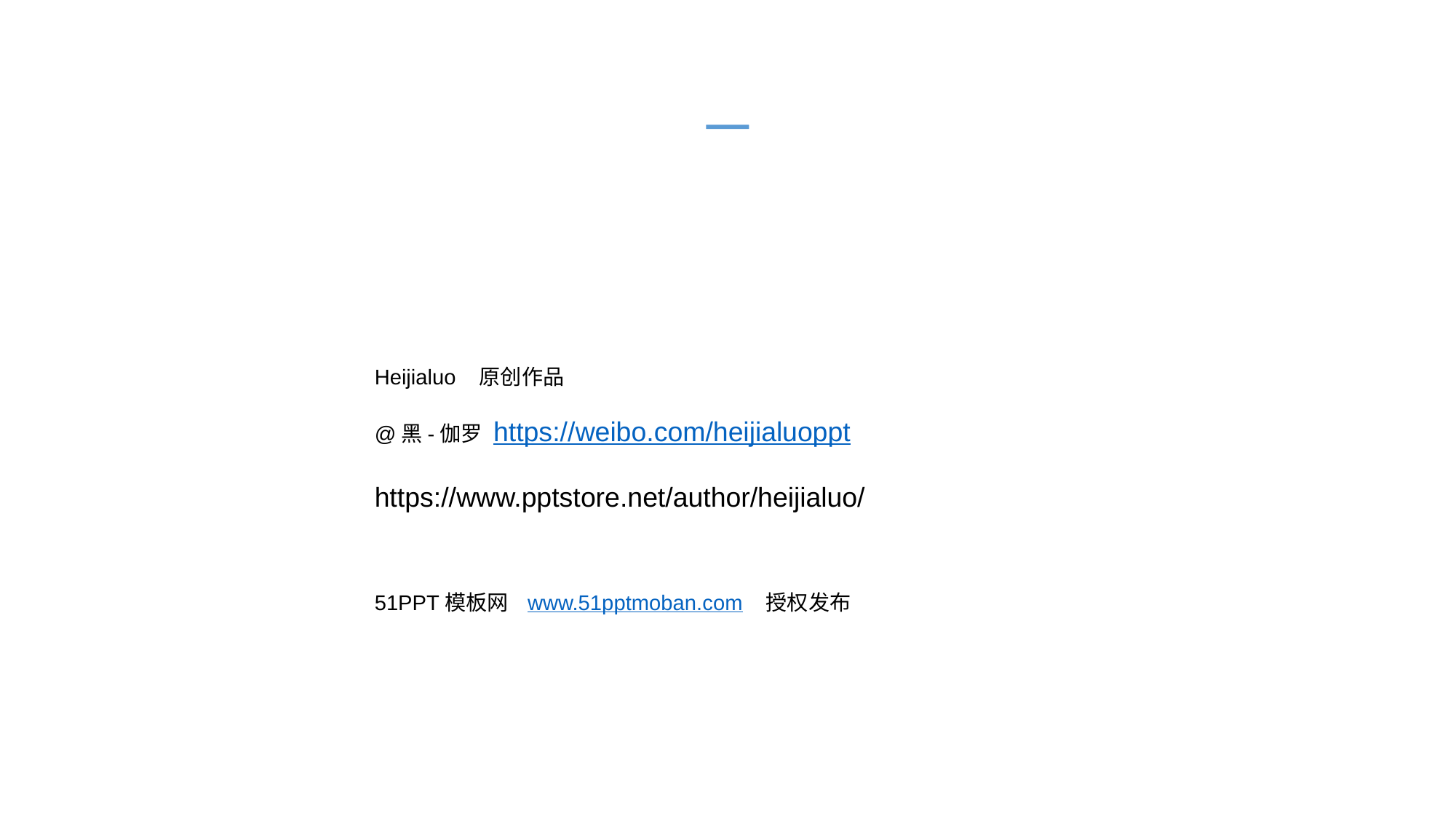

#
Heijialuo   原创作品

@黑-伽罗 https://weibo.com/heijialuoppt
https://www.pptstore.net/author/heijialuo/

51PPT模板网   www.51pptmoban.com   授权发布